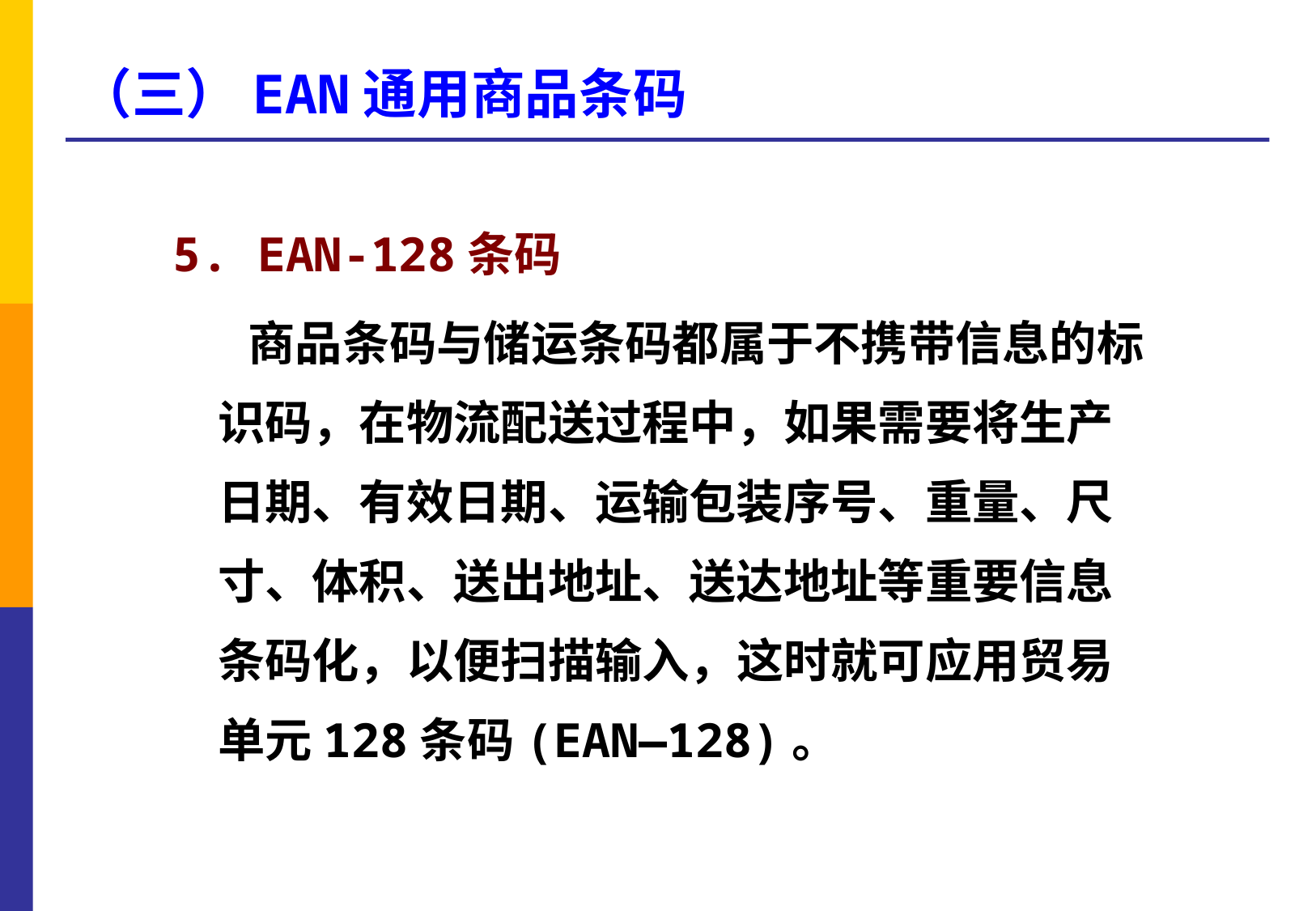

# （三）EAN通用商品条码
5. EAN-128条码
      商品条码与储运条码都属于不携带信息的标识码，在物流配送过程中，如果需要将生产日期、有效日期、运输包装序号、重量、尺寸、体积、送出地址、送达地址等重要信息条码化，以便扫描输入，这时就可应用贸易单元128条码(EAN—128)。